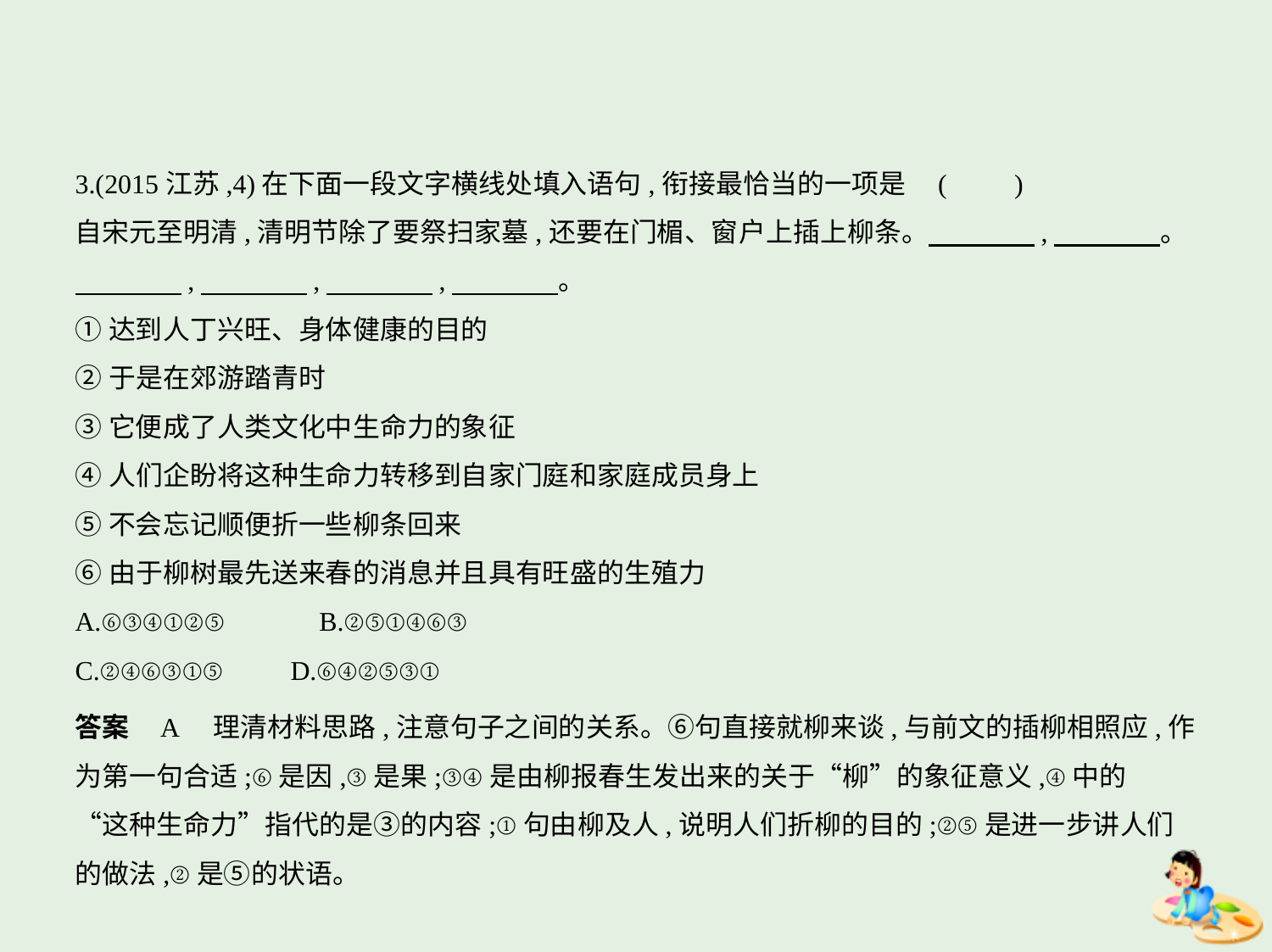

3.(2015江苏,4)在下面一段文字横线处填入语句,衔接最恰当的一项是 (　　)
自宋元至明清,清明节除了要祭扫家墓,还要在门楣、窗户上插上柳条。　　　    ,　　　    。
　　　    ,　　　    ,　　　    ,　　　    。
①达到人丁兴旺、身体健康的目的
②于是在郊游踏青时
③它便成了人类文化中生命力的象征
④人们企盼将这种生命力转移到自家门庭和家庭成员身上
⑤不会忘记顺便折一些柳条回来
⑥由于柳树最先送来春的消息并且具有旺盛的生殖力
A.⑥③④①②⑤　　　B.②⑤①④⑥③
C.②④⑥③①⑤　　D.⑥④②⑤③①
答案    A　理清材料思路,注意句子之间的关系。⑥句直接就柳来谈,与前文的插柳相照应,作
为第一句合适;⑥是因,③是果;③④是由柳报春生发出来的关于“柳”的象征意义,④中的
“这种生命力”指代的是③的内容;①句由柳及人,说明人们折柳的目的;②⑤是进一步讲人们
的做法,②是⑤的状语。